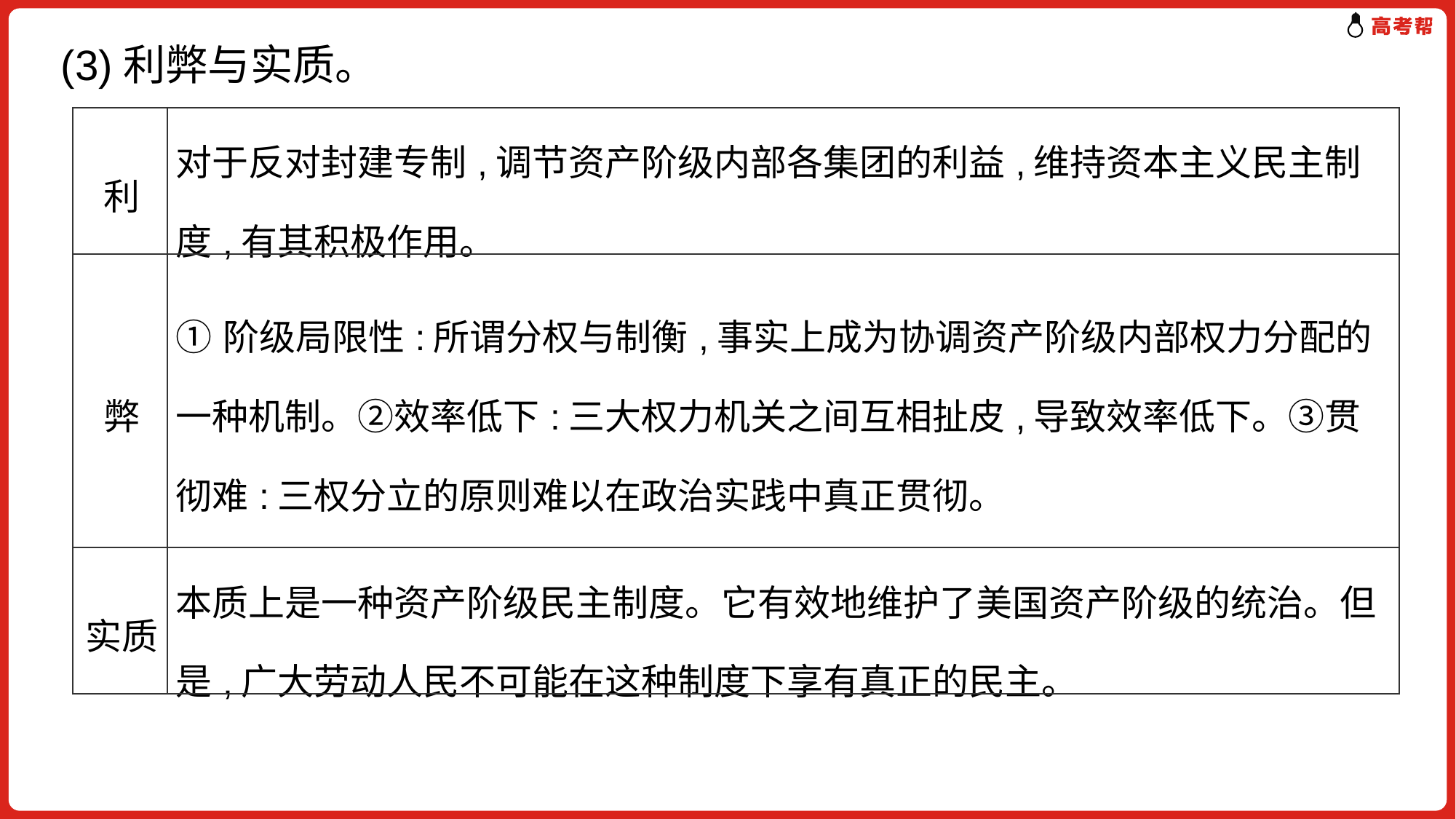

(3)利弊与实质。
| 利 | 对于反对封建专制,调节资产阶级内部各集团的利益,维持资本主义民主制度,有其积极作用。 |
| --- | --- |
| 弊 | ①阶级局限性:所谓分权与制衡,事实上成为协调资产阶级内部权力分配的一种机制。②效率低下:三大权力机关之间互相扯皮,导致效率低下。③贯彻难:三权分立的原则难以在政治实践中真正贯彻。 |
| 实质 | 本质上是一种资产阶级民主制度。它有效地维护了美国资产阶级的统治。但是,广大劳动人民不可能在这种制度下享有真正的民主。 |